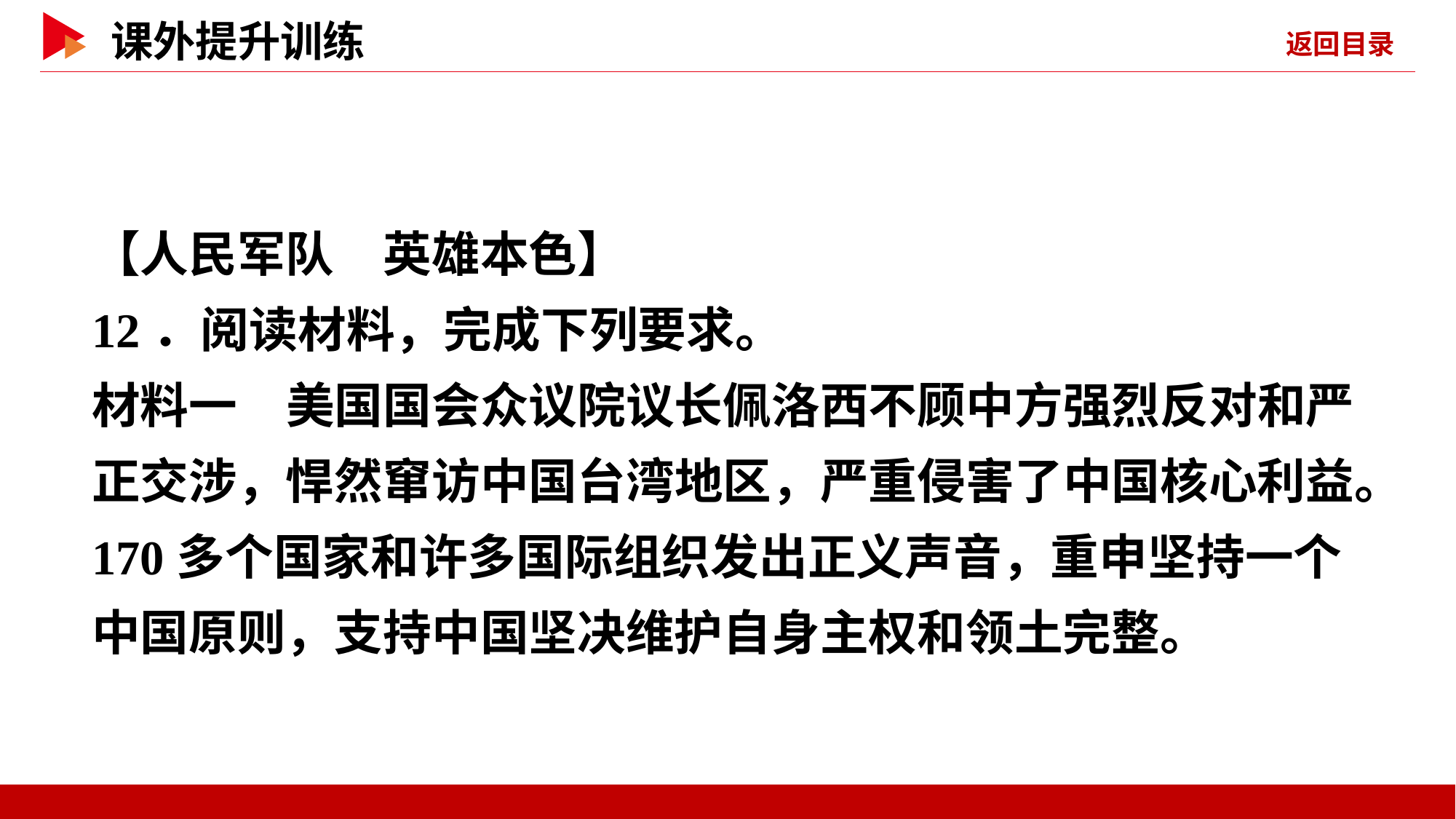

【人民军队　英雄本色】
12．阅读材料，完成下列要求。
材料一　美国国会众议院议长佩洛西不顾中方强烈反对和严正交涉，悍然窜访中国台湾地区，严重侵害了中国核心利益。170多个国家和许多国际组织发出正义声音，重申坚持一个中国原则，支持中国坚决维护自身主权和领土完整。